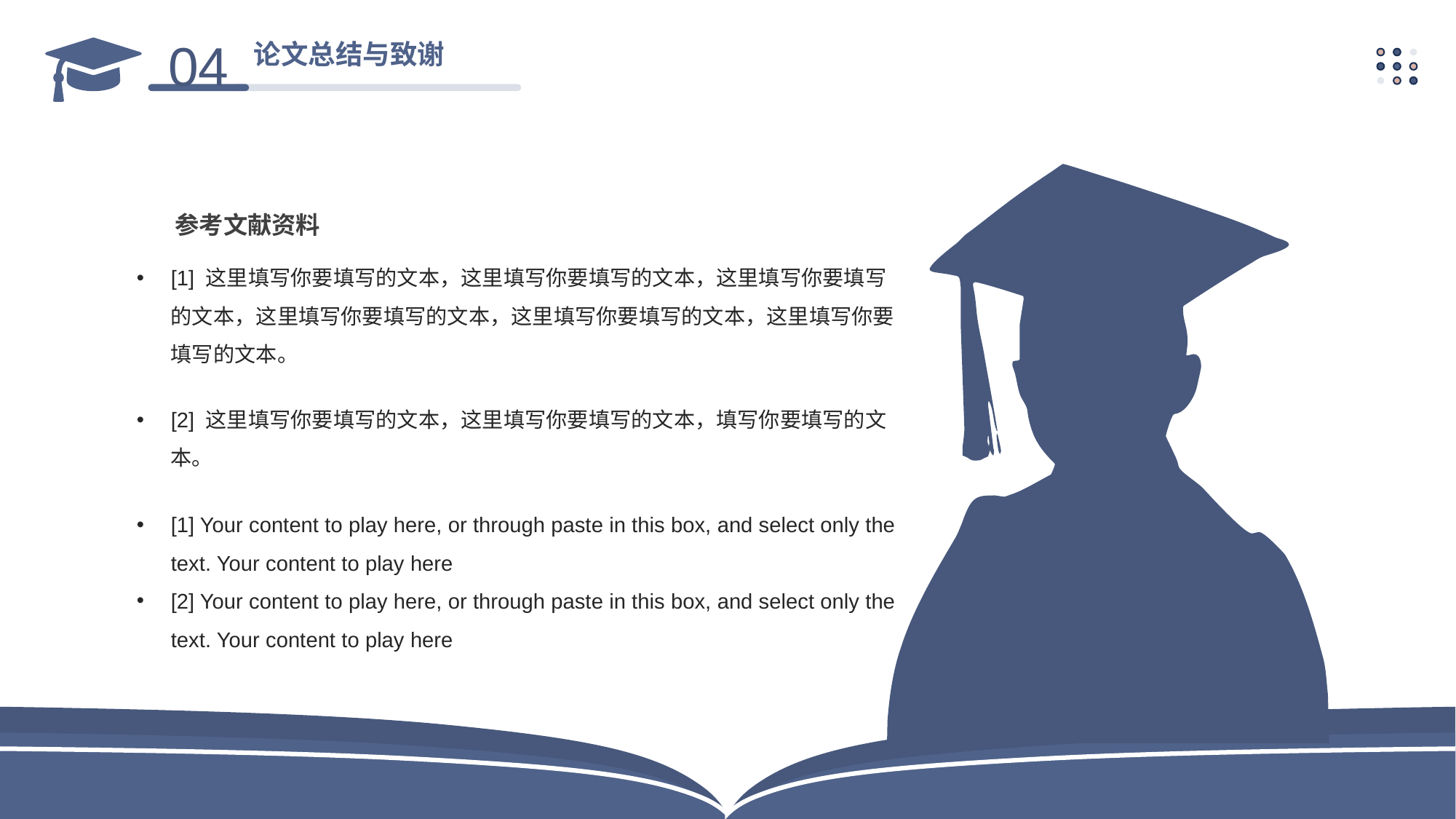

04
论文总结与致谢

参考文献资料
[1] 这里填写你要填写的文本，这里填写你要填写的文本，这里填写你要填写的文本，这里填写你要填写的文本，这里填写你要填写的文本，这里填写你要填写的文本。

[2] 这里填写你要填写的文本，这里填写你要填写的文本，填写你要填写的文本。

[1] Your content to play here, or through paste in this box, and select only the text. Your content to play here
[2] Your content to play here, or through paste in this box, and select only the text. Your content to play here